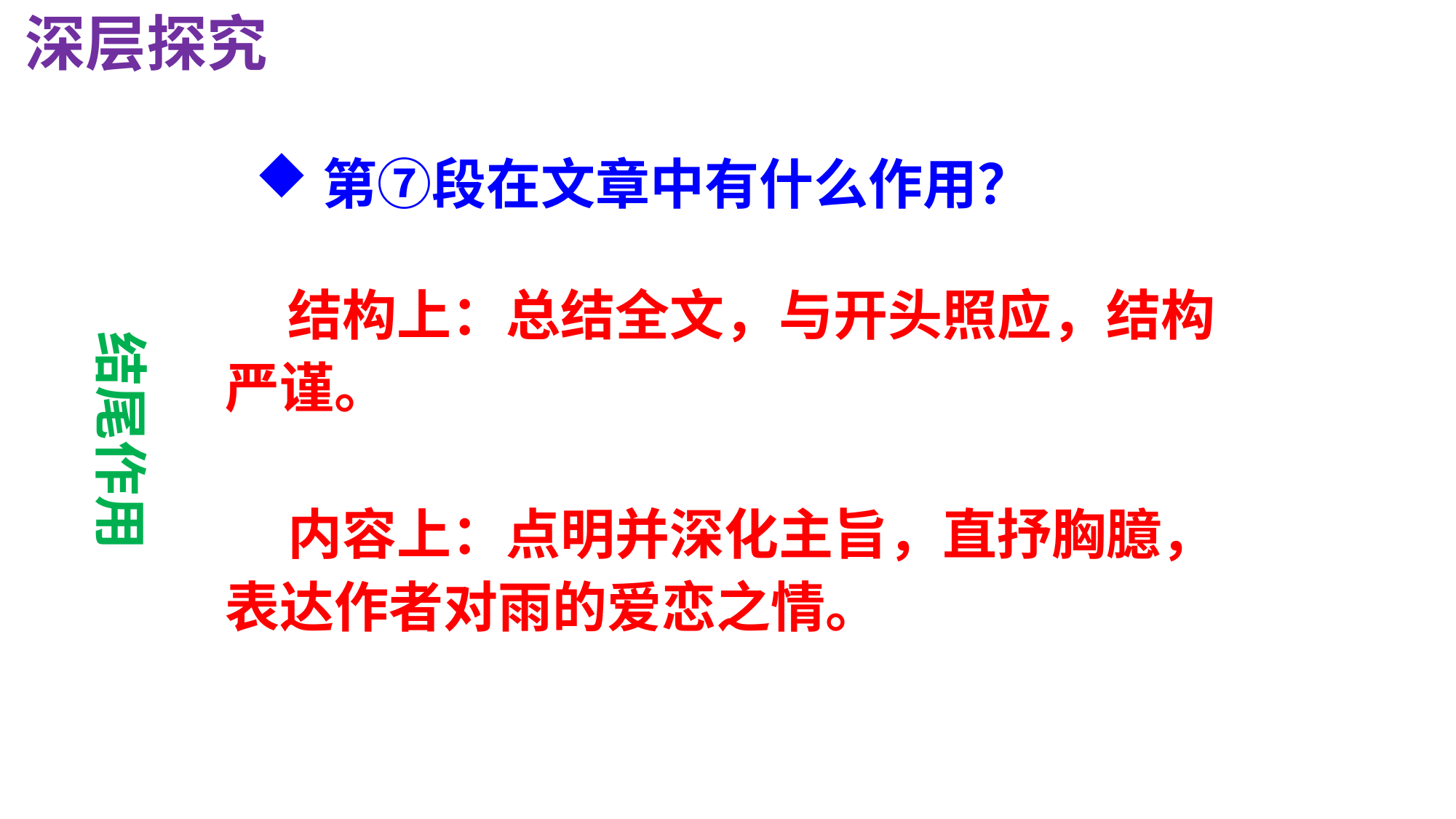

深层探究
第⑦段在文章中有什么作用？
    结构上：总结全文，与开头照应，结构严谨。

    内容上：点明并深化主旨，直抒胸臆，表达作者对雨的爱恋之情。

结尾作用